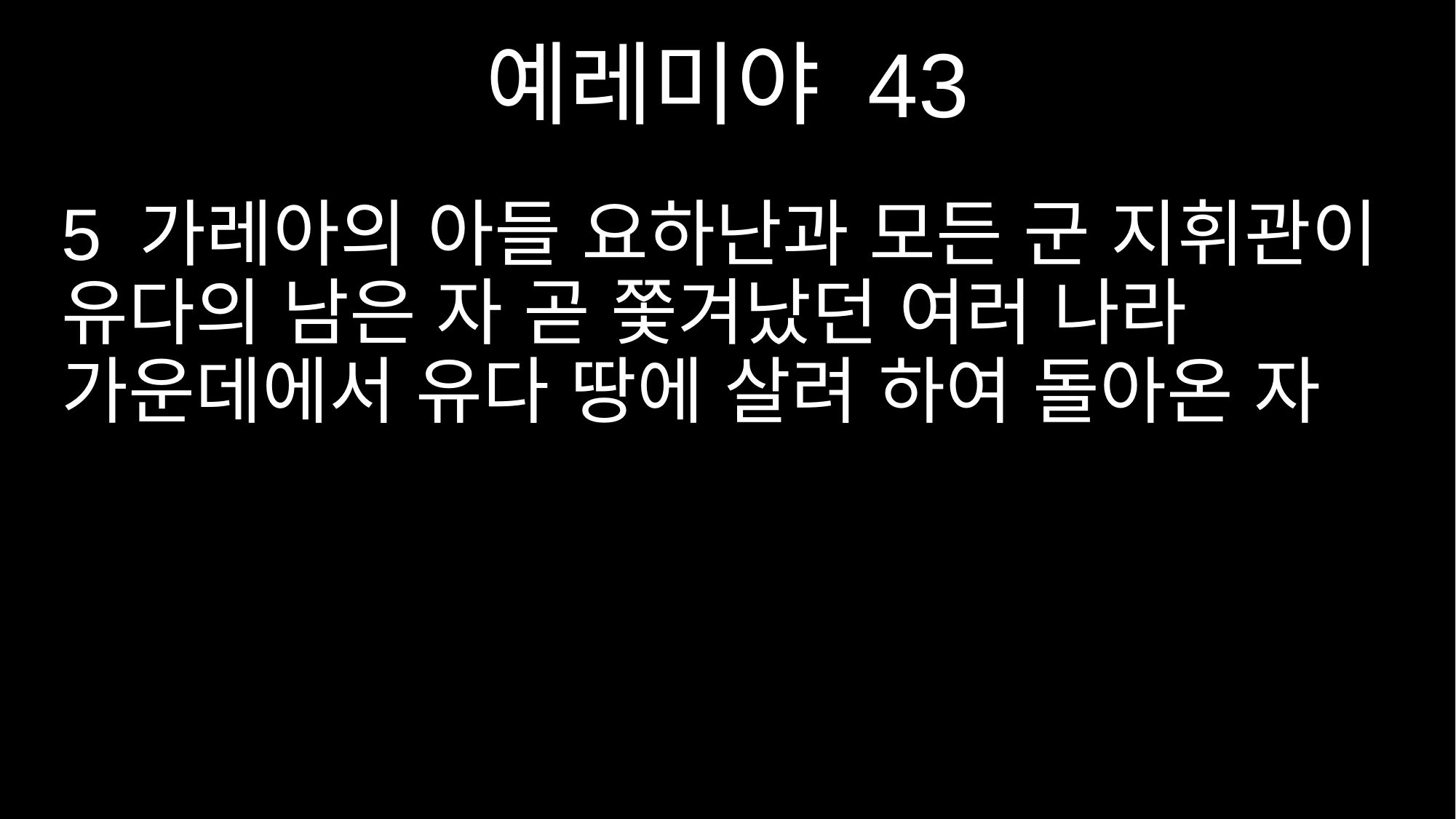

예레미야 43
5 가레아의 아들 요하난과 모든 군 지휘관이 유다의 남은 자 곧 쫓겨났던 여러 나라 가운데에서 유다 땅에 살려 하여 돌아온 자